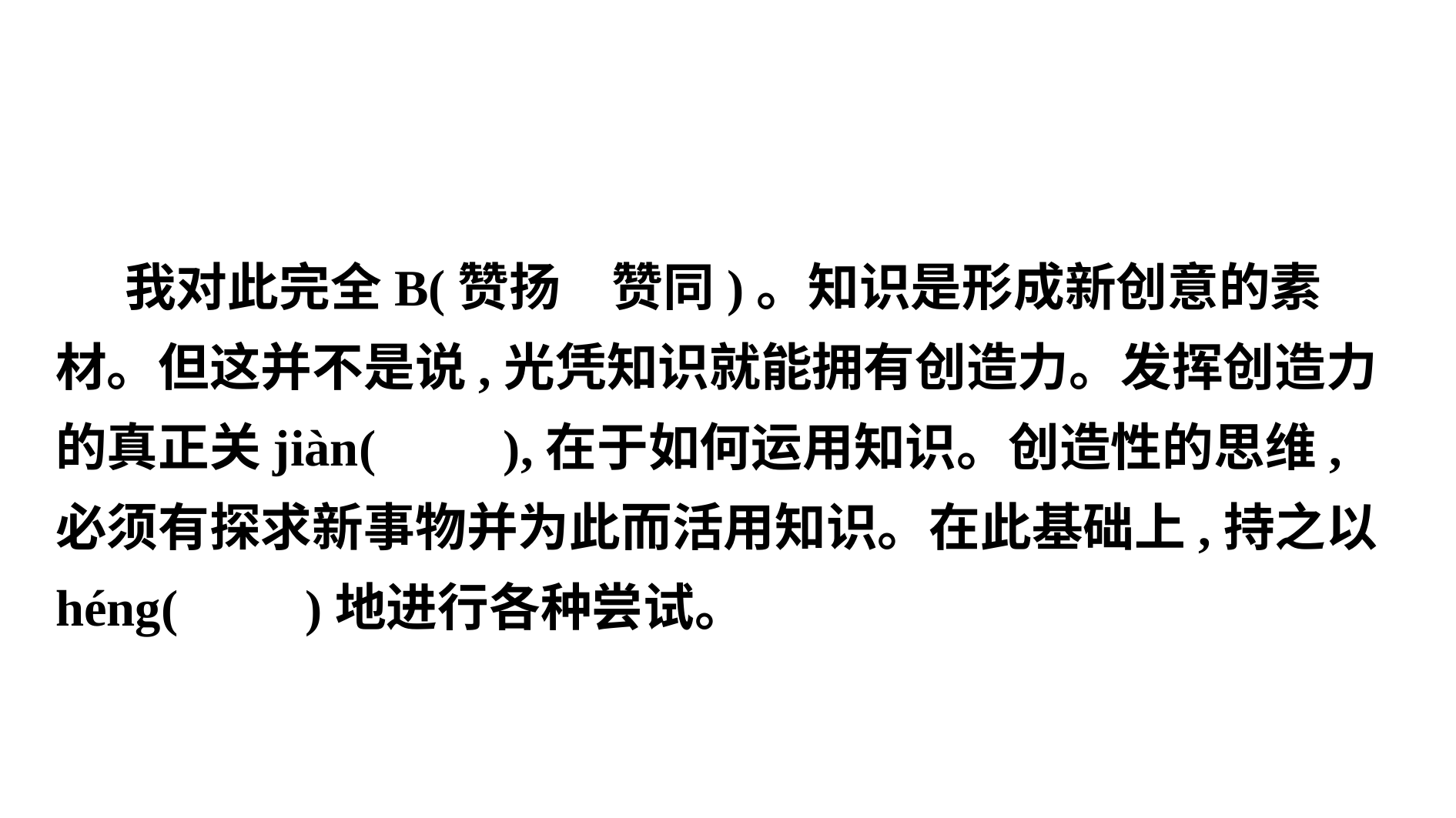

我对此完全B(赞扬　赞同)。知识是形成新创意的素材。但这并不是说,光凭知识就能拥有创造力。发挥创造力的真正关jiàn(　　),在于如何运用知识。创造性的思维,必须有探求新事物并为此而活用知识。在此基础上,持之以héng(　　)地进行各种尝试。